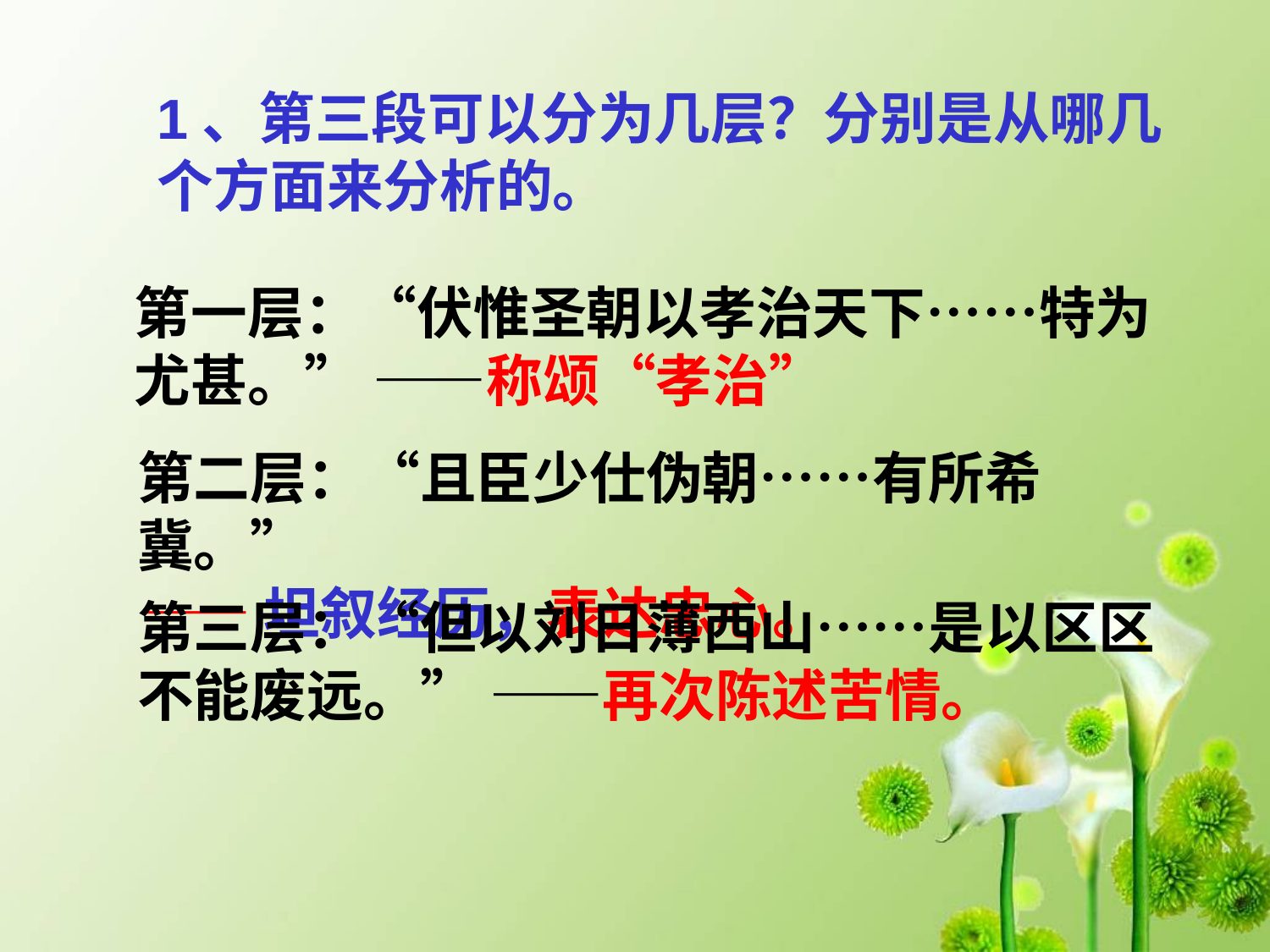

1、第三段可以分为几层？分别是从哪几个方面来分析的。
第一层：“伏惟圣朝以孝治天下……特为尤甚。” ——称颂“孝治”
第二层：“且臣少仕伪朝……有所希冀。”
——坦叙经历，表达忠心。
第三层：“但以刘日薄西山……是以区区不能废远。” ——再次陈述苦情。